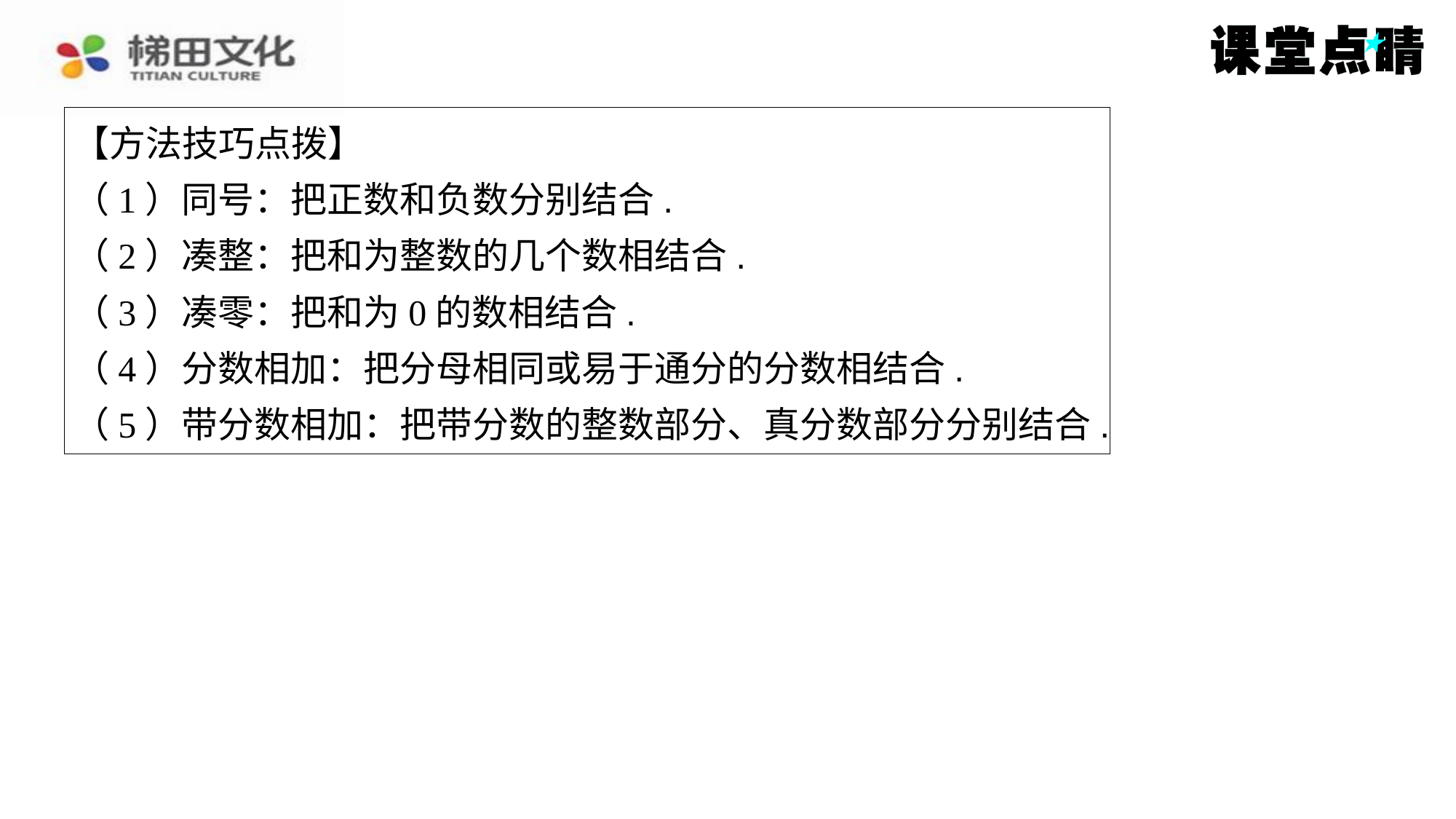

【方法技巧点拨】
（1）同号：把正数和负数分别结合.
（2）凑整：把和为整数的几个数相结合.
（3）凑零：把和为0的数相结合.
（4）分数相加：把分母相同或易于通分的分数相结合.
（5）带分数相加：把带分数的整数部分、真分数部分分别结合.